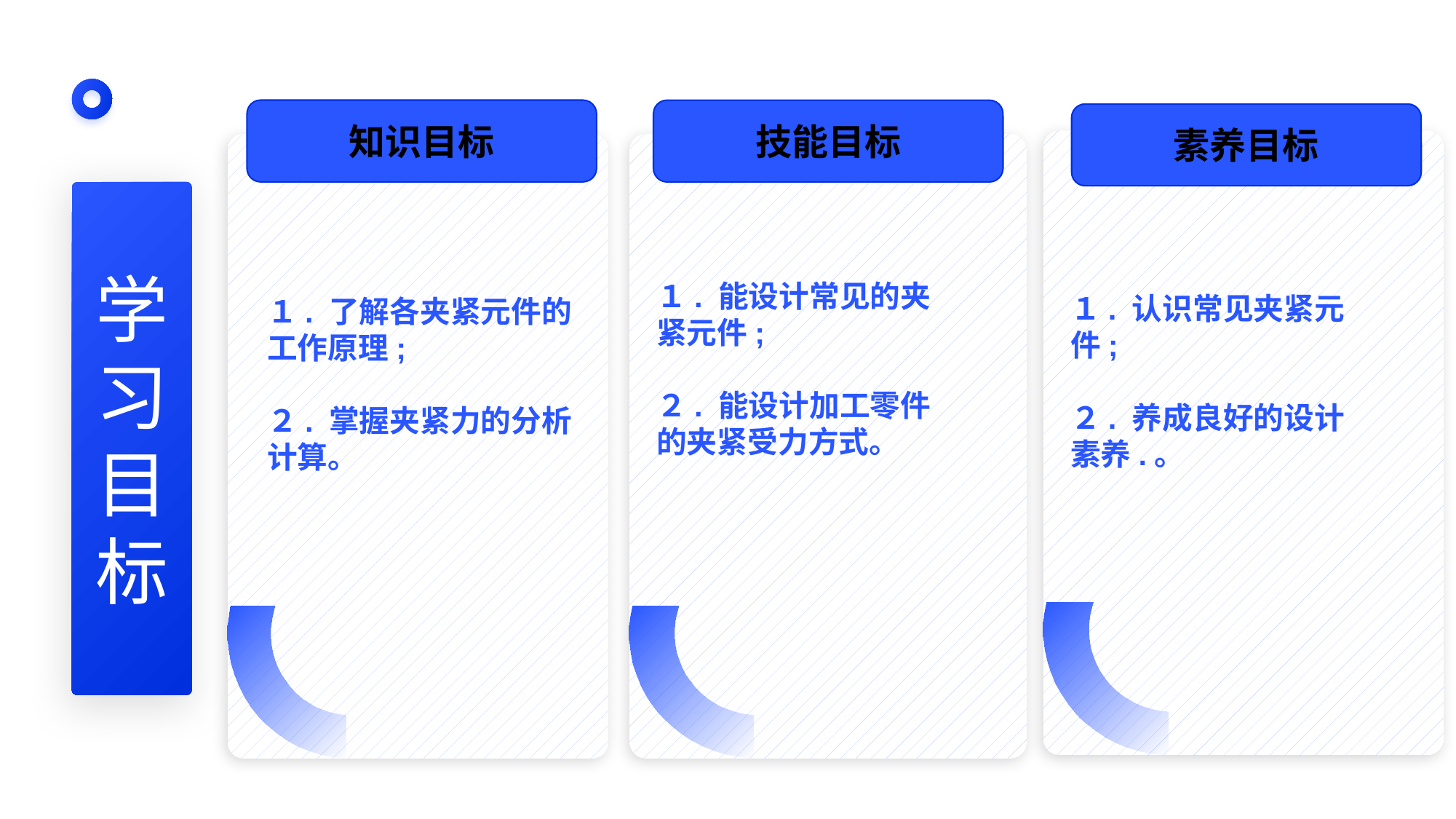

知识目标
技能目标
素养目标

１. 认识常见夹紧元件;

２. 养成良好的设计素养.。

１. 能设计常见的夹紧元件;

２. 能设计加工零件的夹紧受力方式。

学
习
目
标
１. 了解各夹紧元件的工作原理;

２. 掌握夹紧力的分析计算。